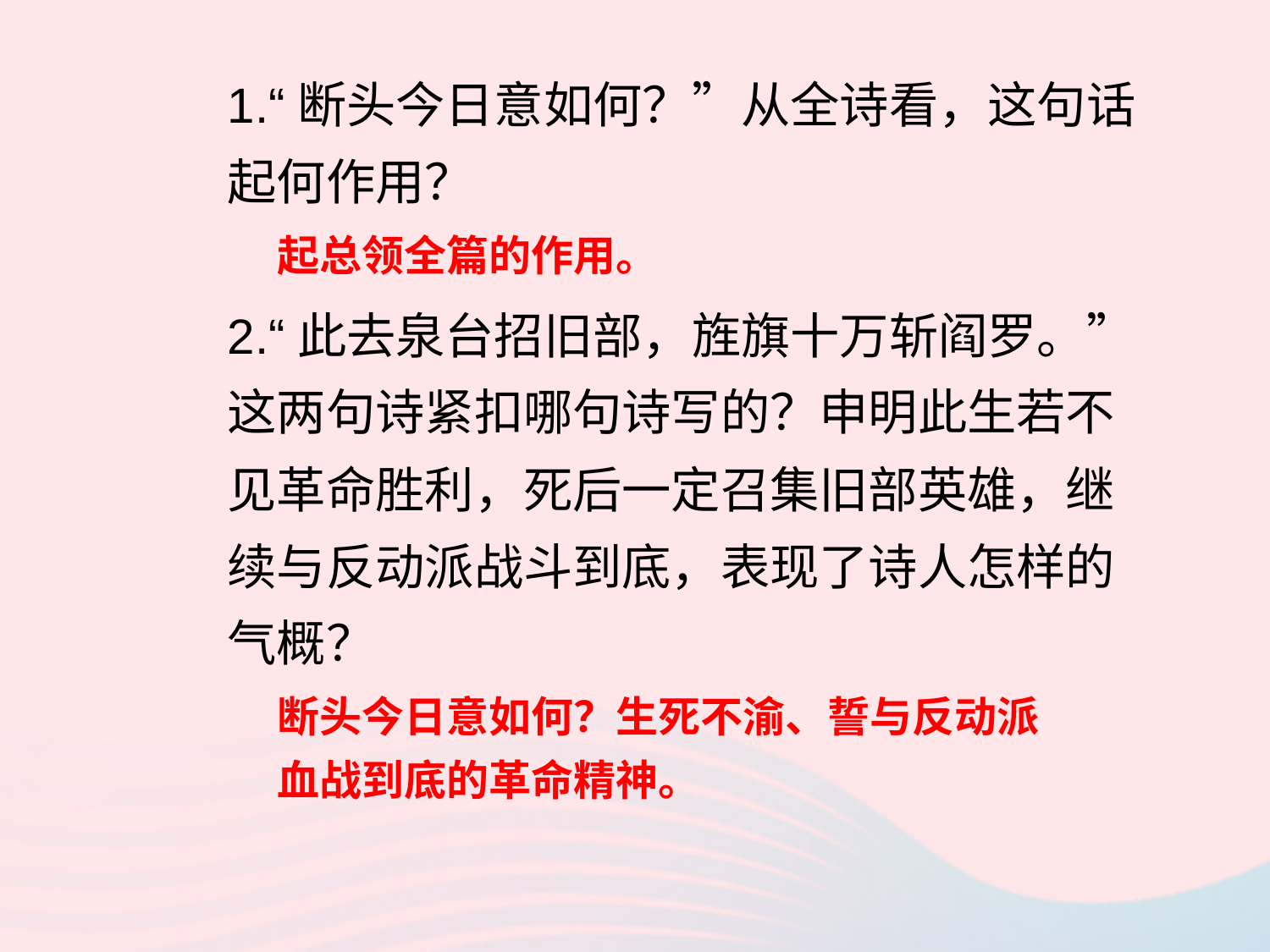

1.“断头今日意如何？”从全诗看，这句话起何作用？

2.“此去泉台招旧部，旌旗十万斩阎罗。”这两句诗紧扣哪句诗写的？申明此生若不见革命胜利，死后一定召集旧部英雄，继续与反动派战斗到底，表现了诗人怎样的气概？
起总领全篇的作用。
断头今日意如何？生死不渝、誓与反动派血战到底的革命精神。